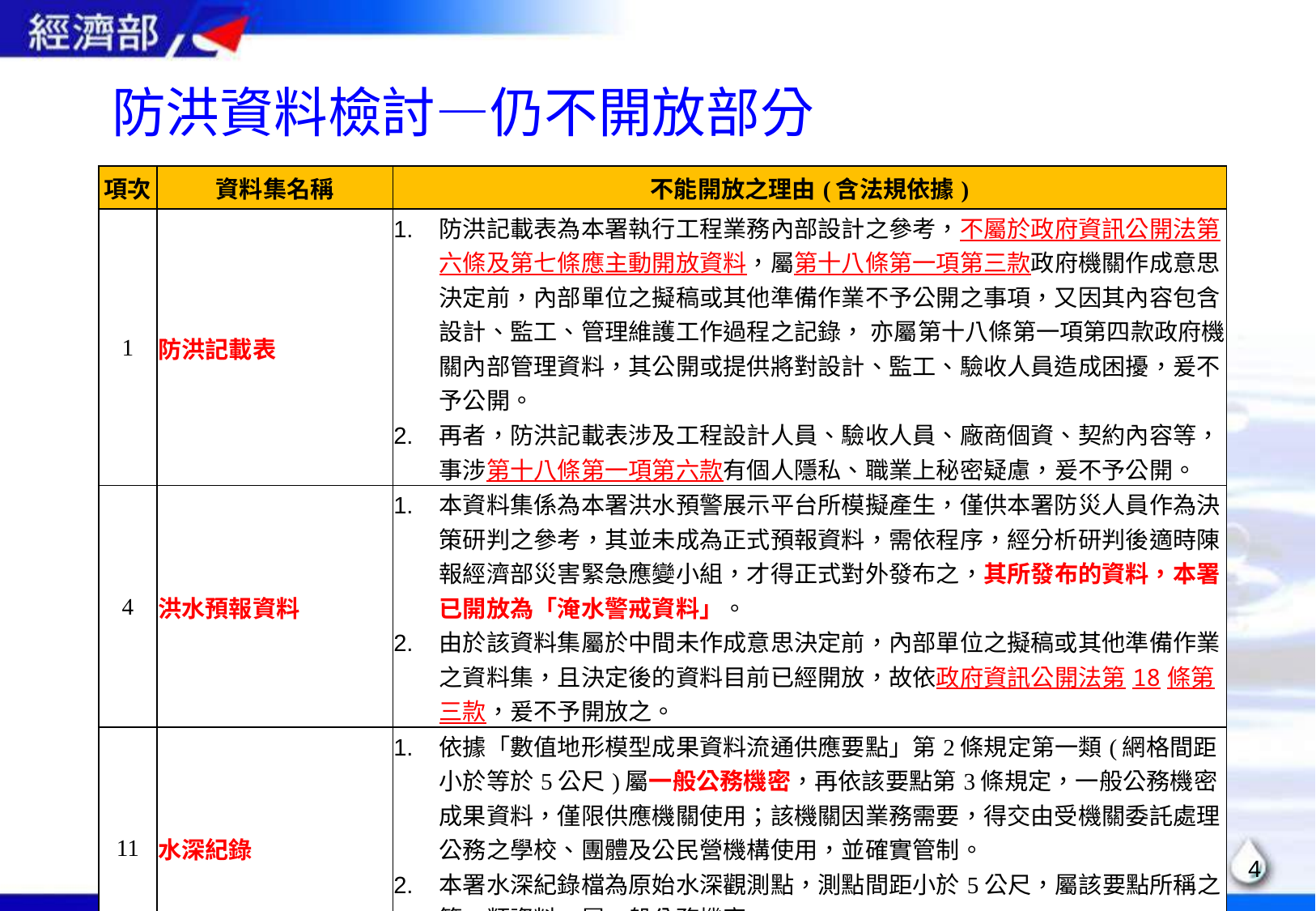

# 防洪資料檢討—仍不開放部分
| 項次 | 資料集名稱 | 不能開放之理由(含法規依據) |
| --- | --- | --- |
| 1 | 防洪記載表 | 防洪記載表為本署執行工程業務內部設計之參考，不屬於政府資訊公開法第六條及第七條應主動開放資料，屬第十八條第一項第三款政府機關作成意思決定前，內部單位之擬稿或其他準備作業不予公開之事項，又因其內容包含設計、監工、管理維護工作過程之記錄， 亦屬第十八條第一項第四款政府機關內部管理資料，其公開或提供將對設計、監工、驗收人員造成困擾，爰不予公開。 再者，防洪記載表涉及工程設計人員、驗收人員、廠商個資、契約內容等，事涉第十八條第一項第六款有個人隱私、職業上秘密疑慮，爰不予公開。 |
| 4 | 洪水預報資料 | 本資料集係為本署洪水預警展示平台所模擬產生，僅供本署防災人員作為決策研判之參考，其並未成為正式預報資料，需依程序，經分析研判後適時陳報經濟部災害緊急應變小組，才得正式對外發布之，其所發布的資料，本署已開放為「淹水警戒資料」。 由於該資料集屬於中間未作成意思決定前，內部單位之擬稿或其他準備作業之資料集，且決定後的資料目前已經開放，故依政府資訊公開法第18條第三款，爰不予開放之。 |
| 11 | 水深紀錄 | 依據「數值地形模型成果資料流通供應要點」第2條規定第一類(網格間距小於等於5公尺)屬一般公務機密，再依該要點第3條規定，一般公務機密成果資料，僅限供應機關使用；該機關因業務需要，得交由受機關委託處理公務之學校、團體及公民營機構使用，並確實管制。 本署水深紀錄檔為原始水深觀測點，測點間距小於5公尺，屬該要點所稱之第一類資料，屬一般公務機密。 爰此，水深紀錄資料集依政府資訊公開法第18條第一款仍不開放。 |
4